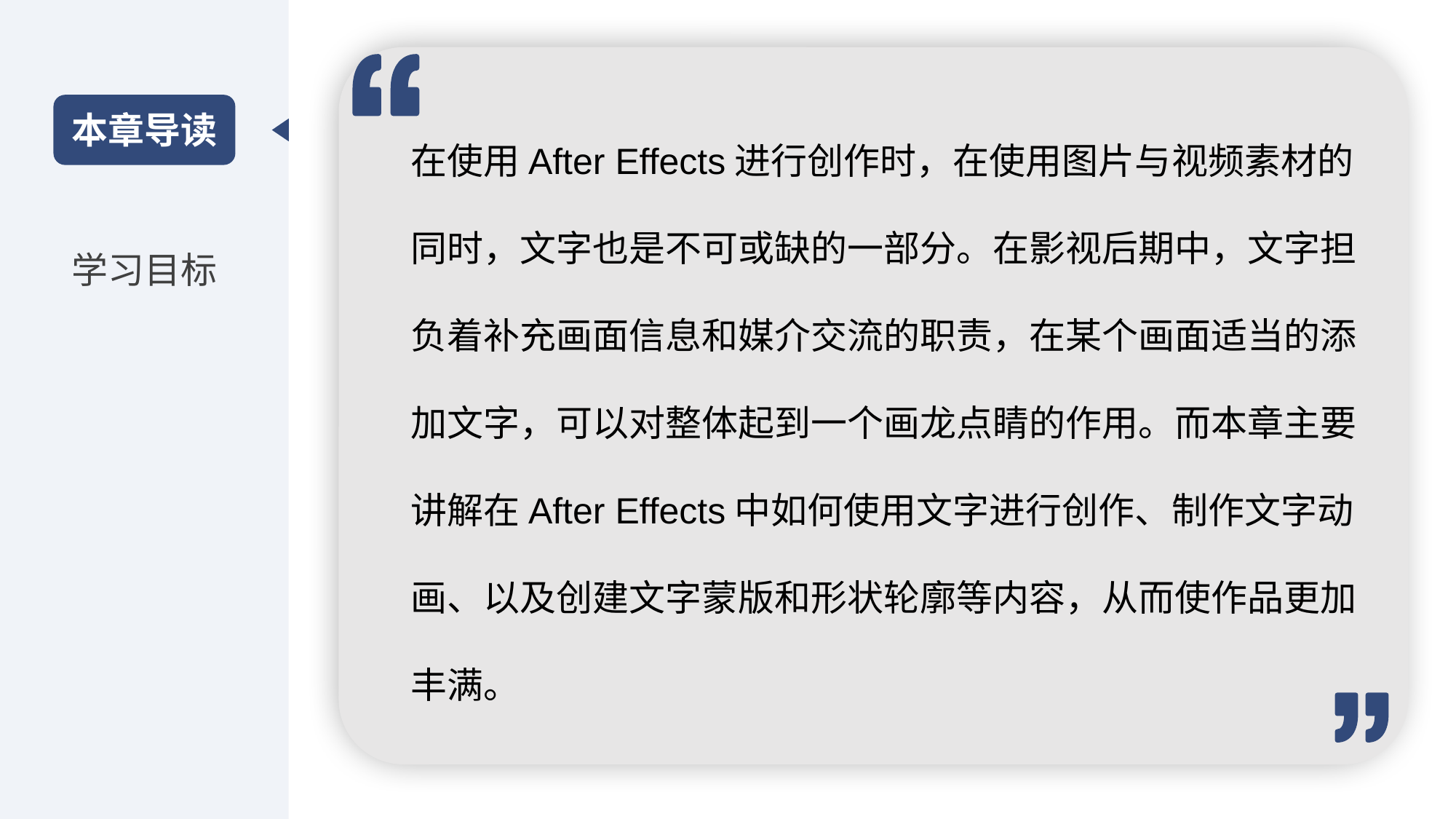

在使用After Effects进行创作时，在使用图片与视频素材的同时，文字也是不可或缺的一部分。在影视后期中，文字担负着补充画面信息和媒介交流的职责，在某个画面适当的添加文字，可以对整体起到一个画龙点睛的作用。而本章主要讲解在After Effects中如何使用文字进行创作、制作文字动画、以及创建文字蒙版和形状轮廓等内容，从而使作品更加丰满。

本章导读

学习目标